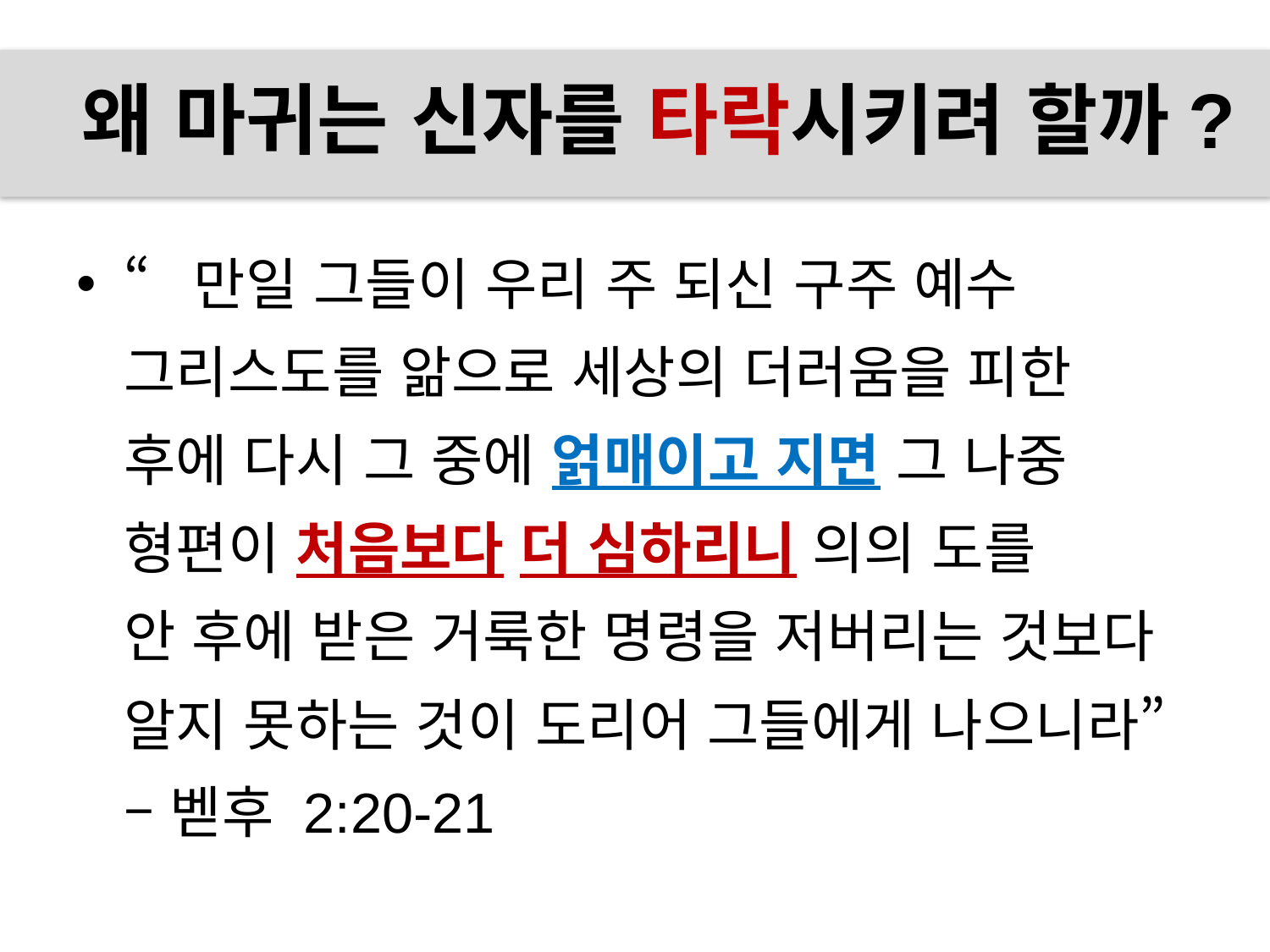

# 왜 마귀는 신자를 타락시키려 할까?

“만일 그들이 우리 주 되신 구주 예수 
그리스도를 앎으로 세상의 더러움을 피한
후에 다시 그 중에 얽매이고 지면 그 나중 
형편이 처음보다 더 심하리니 의의 도를
안 후에 받은 거룩한 명령을 저버리는 것보다
알지 못하는 것이 도리어 그들에게 나으니라”
– 벧후 2:20-21